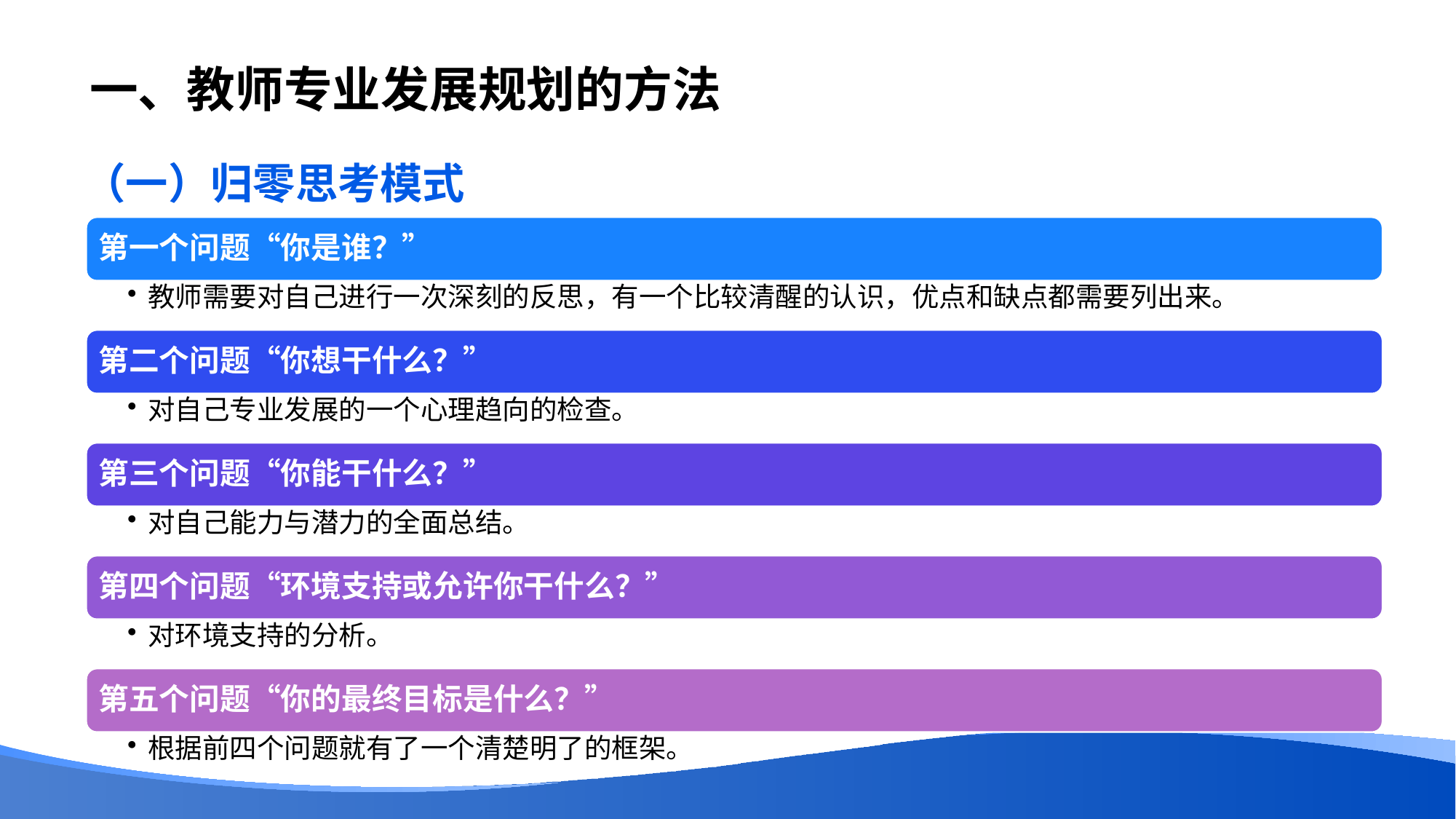

# 一、教师专业发展规划的方法
（一）归零思考模式
第一个问题“你是谁？”
教师需要对自己进行一次深刻的反思，有一个比较清醒的认识，优点和缺点都需要列出来。
第二个问题“你想干什么？”
对自己专业发展的一个心理趋向的检查。
第三个问题“你能干什么？”
对自己能力与潜力的全面总结。
第四个问题“环境支持或允许你干什么？”
对环境支持的分析。
第五个问题“你的最终目标是什么？”
根据前四个问题就有了一个清楚明了的框架。